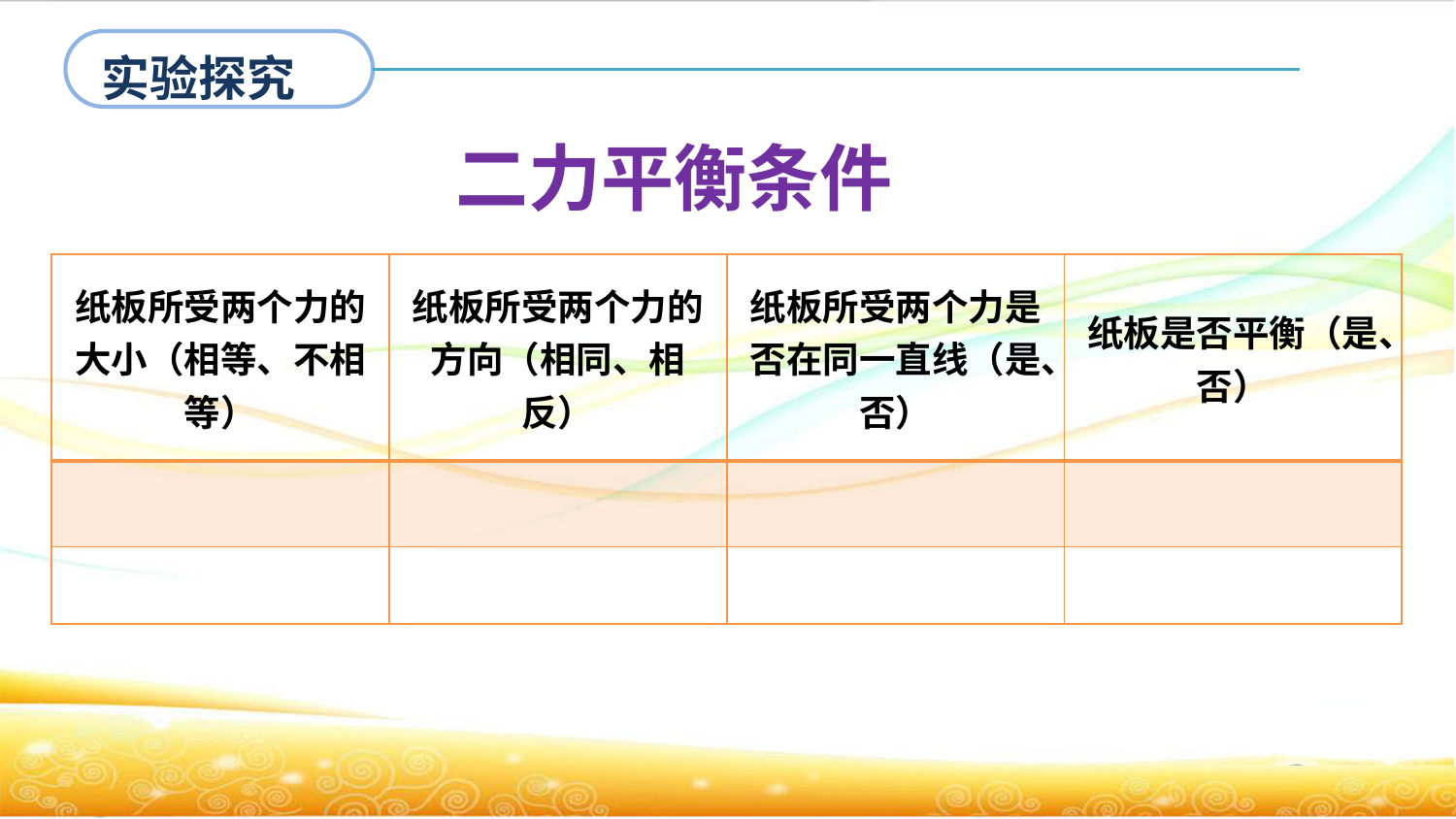

实验探究
二力平衡条件
| 纸板所受两个力的大小（相等、不相等） | 纸板所受两个力的方向（相同、相反） | 纸板所受两个力是否在同一直线（是、否） | 纸板是否平衡（是、否） |
| --- | --- | --- | --- |
|  |  |  |  |
|  |  |  |  |